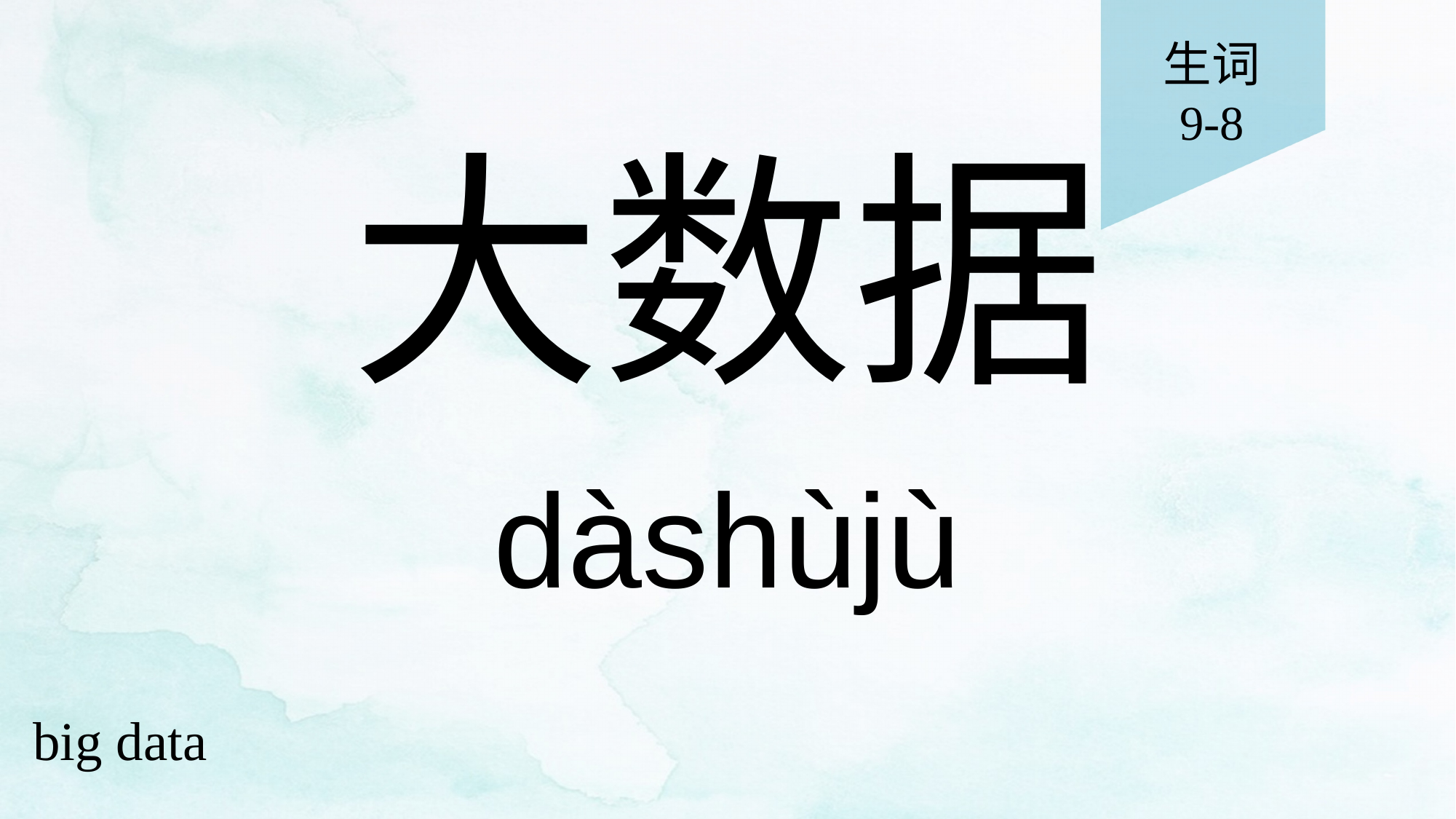

生词
9-8
# 大数据
dàshùjù
big data